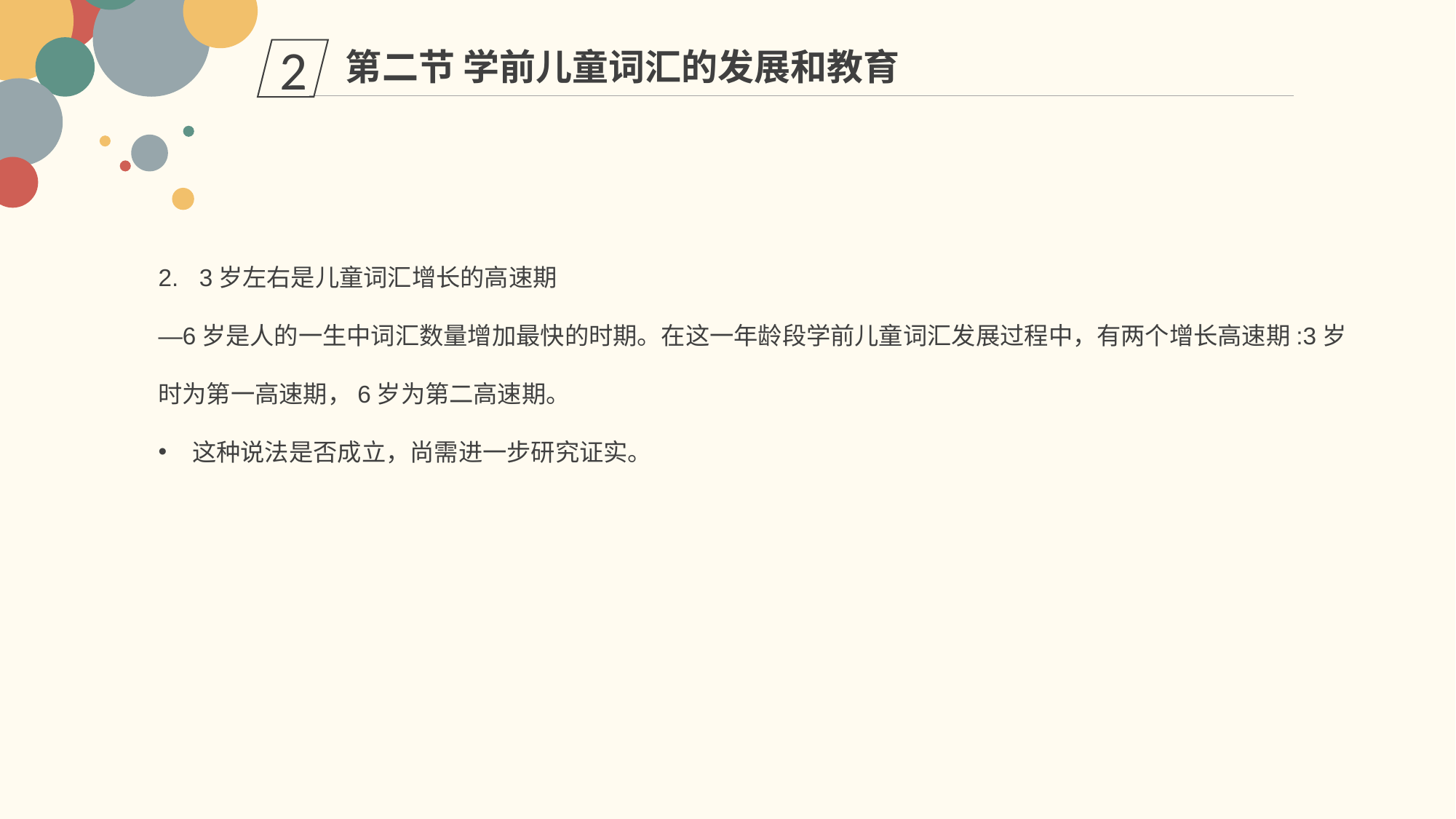

第二节 学前儿童词汇的发展和教育
2
3岁左右是儿童词汇增长的高速期
—6岁是人的一生中词汇数量增加最快的时期。在这一年龄段学前儿童词汇发展过程中，有两个增长高速期:3岁时为第一高速期，6岁为第二高速期。
这种说法是否成立，尚需进一步研究证实。